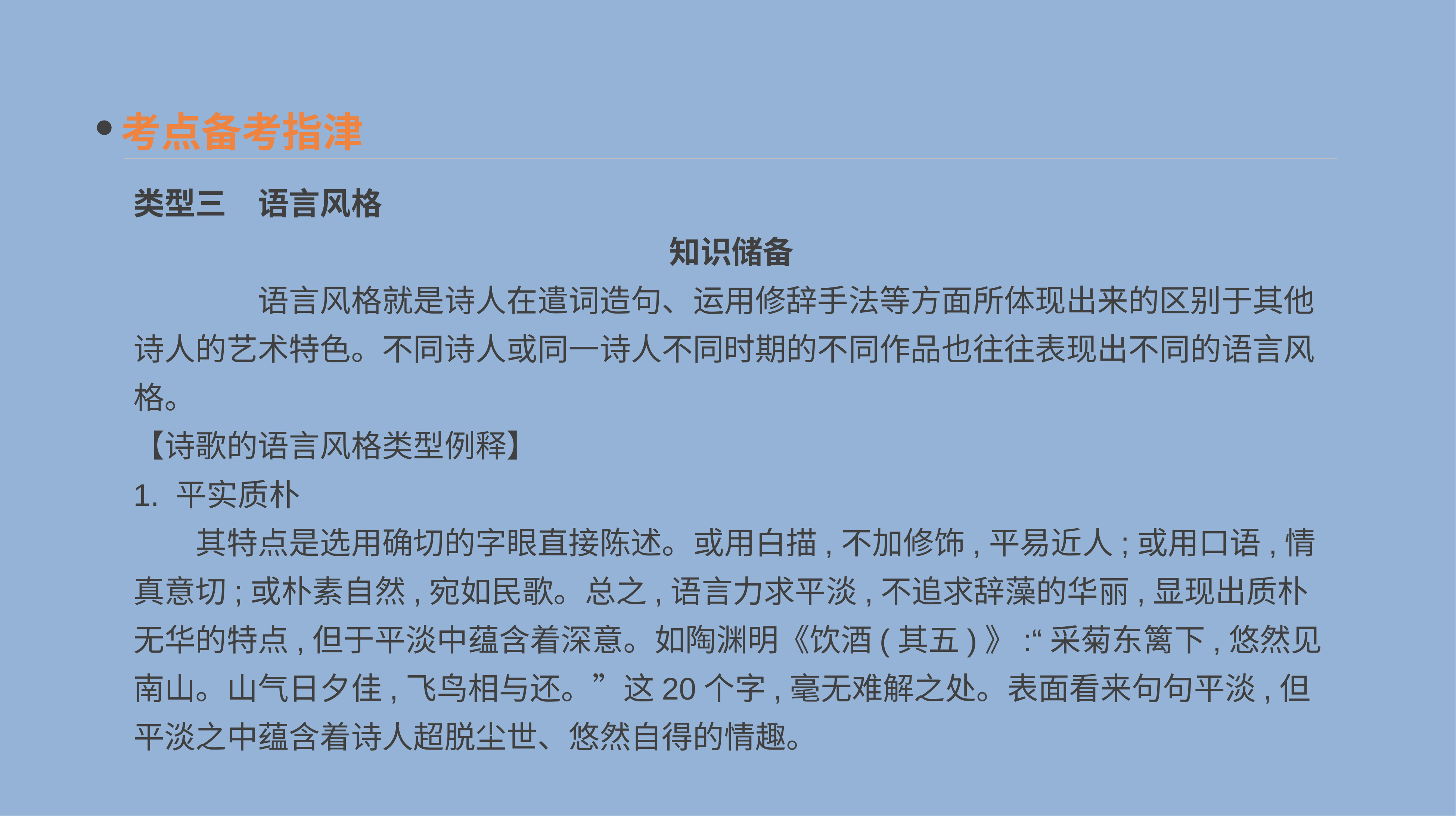

考点备考指津

类型三　语言风格
　知识储备
　　　　语言风格就是诗人在遣词造句、运用修辞手法等方面所体现出来的区别于其他诗人的艺术特色。不同诗人或同一诗人不同时期的不同作品也往往表现出不同的语言风格。
【诗歌的语言风格类型例释】
1. 平实质朴
　　其特点是选用确切的字眼直接陈述。或用白描,不加修饰,平易近人;或用口语,情真意切;或朴素自然,宛如民歌。总之,语言力求平淡,不追求辞藻的华丽,显现出质朴无华的特点,但于平淡中蕴含着深意。如陶渊明《饮酒(其五)》:“采菊东篱下,悠然见南山。山气日夕佳,飞鸟相与还。”这20个字,毫无难解之处。表面看来句句平淡,但平淡之中蕴含着诗人超脱尘世、悠然自得的情趣。